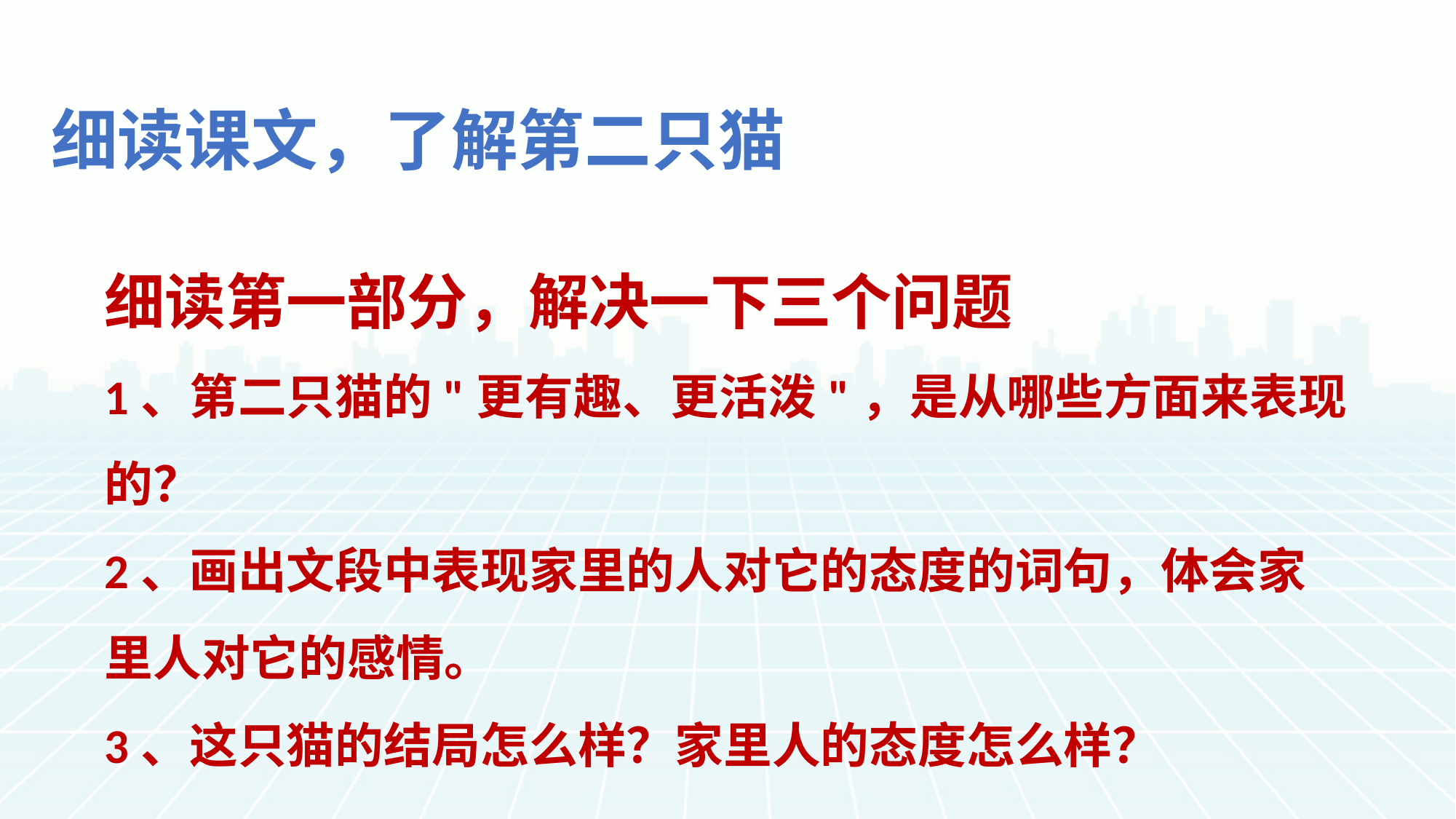

细读课文，了解第二只猫
细读第一部分，解决一下三个问题
1、第二只猫的"更有趣、更活泼"，是从哪些方面来表现的？
2、画出文段中表现家里的人对它的态度的词句，体会家里人对它的感情。
3、这只猫的结局怎么样？家里人的态度怎么样？